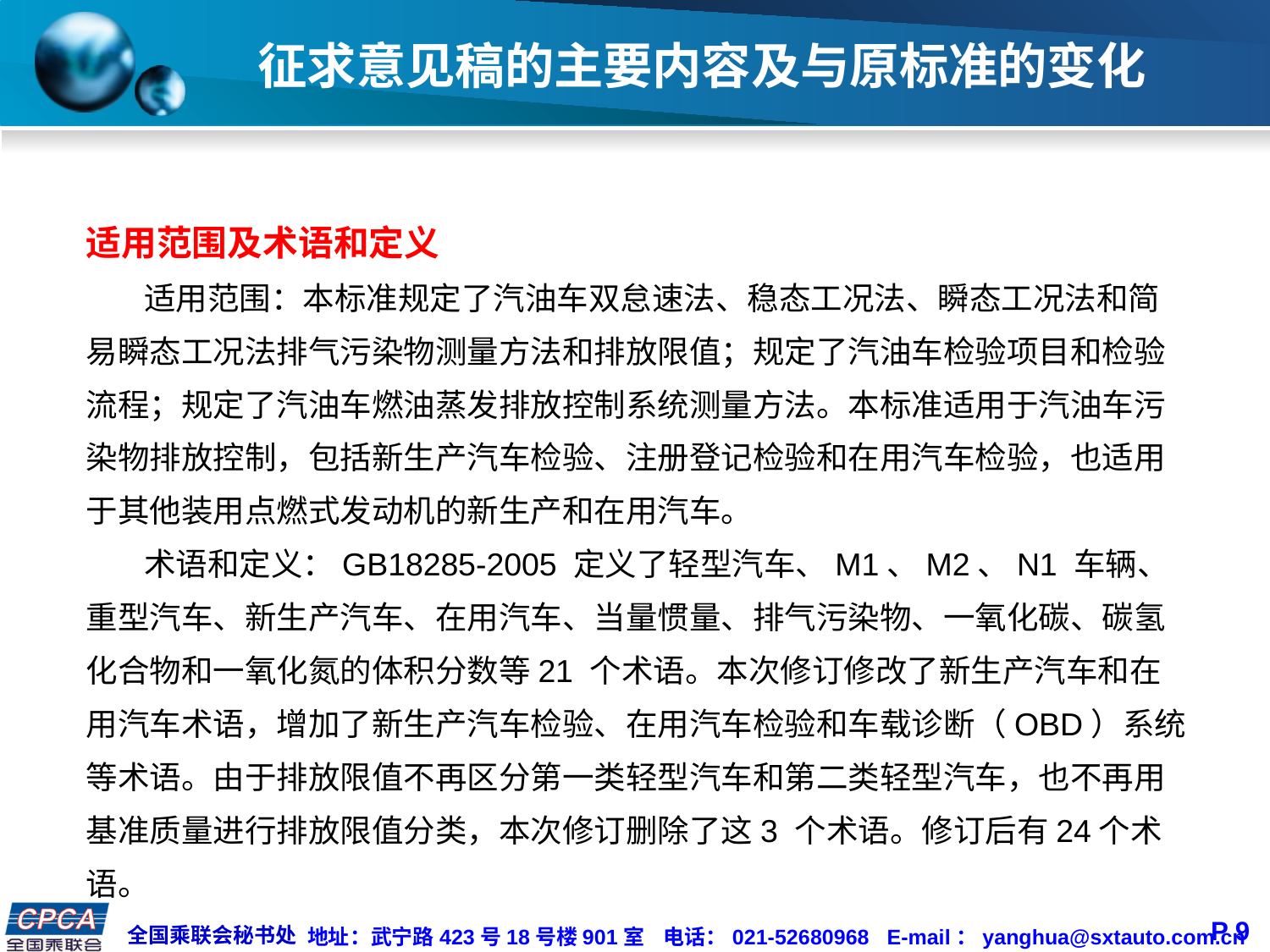

# 征求意见稿的主要内容及与原标准的变化
适用范围及术语和定义
       适用范围：本标准规定了汽油车双怠速法、稳态工况法、瞬态工况法和简易瞬态工况法排气污染物测量方法和排放限值；规定了汽油车检验项目和检验流程；规定了汽油车燃油蒸发排放控制系统测量方法。本标准适用于汽油车污染物排放控制，包括新生产汽车检验、注册登记检验和在用汽车检验，也适用于其他装用点燃式发动机的新生产和在用汽车。
       术语和定义：GB18285-2005 定义了轻型汽车、M1、M2、N1 车辆、重型汽车、新生产汽车、在用汽车、当量惯量、排气污染物、一氧化碳、碳氢化合物和一氧化氮的体积分数等21 个术语。本次修订修改了新生产汽车和在用汽车术语，增加了新生产汽车检验、在用汽车检验和车载诊断（OBD）系统等术语。由于排放限值不再区分第一类轻型汽车和第二类轻型汽车，也不再用基准质量进行排放限值分类，本次修订删除了这3 个术语。修订后有24个术语。